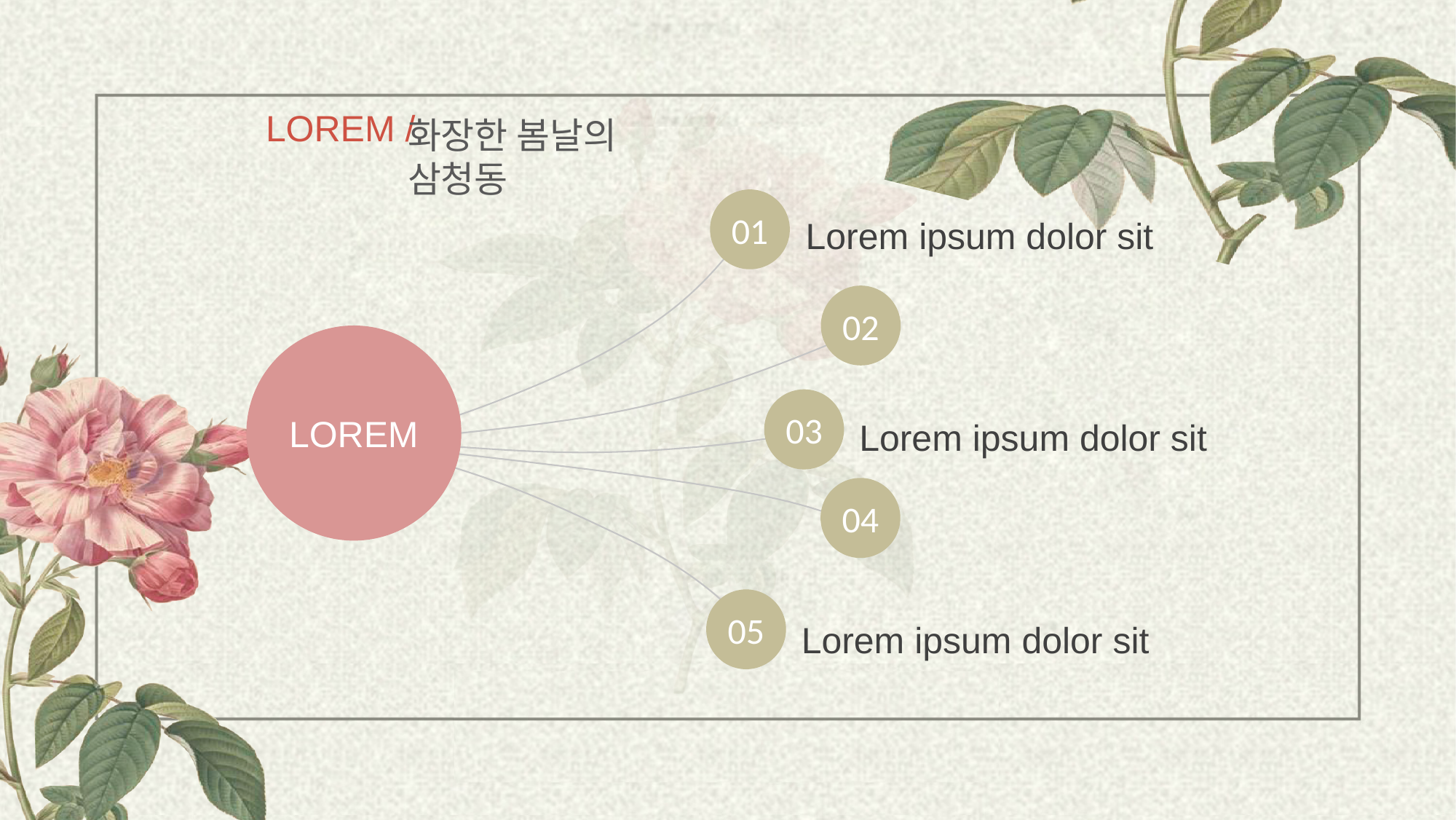

LOREM /
화장한 봄날의 삼청동
01
Lorem ipsum dolor sit

02
LOREM

03
Lorem ipsum dolor sit

04
05
Lorem ipsum dolor sit